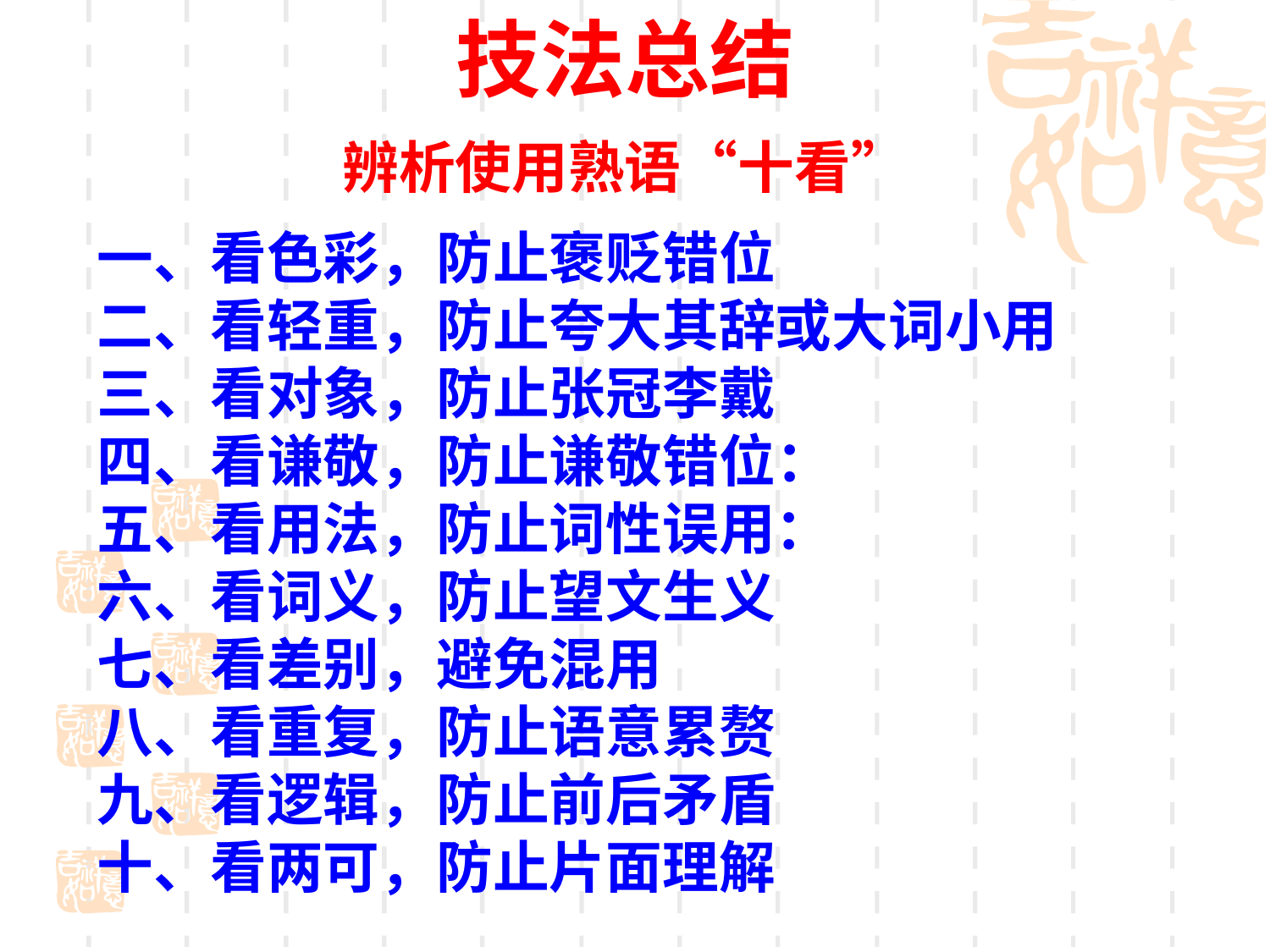

技法总结
辨析使用熟语“十看”
一、看色彩，防止褒贬错位
二、看轻重，防止夸大其辞或大词小用
三、看对象，防止张冠李戴
四、看谦敬，防止谦敬错位：
五、看用法，防止词性误用：
六、看词义，防止望文生义
七、看差别，避免混用
八、看重复，防止语意累赘
九、看逻辑，防止前后矛盾
十、看两可，防止片面理解